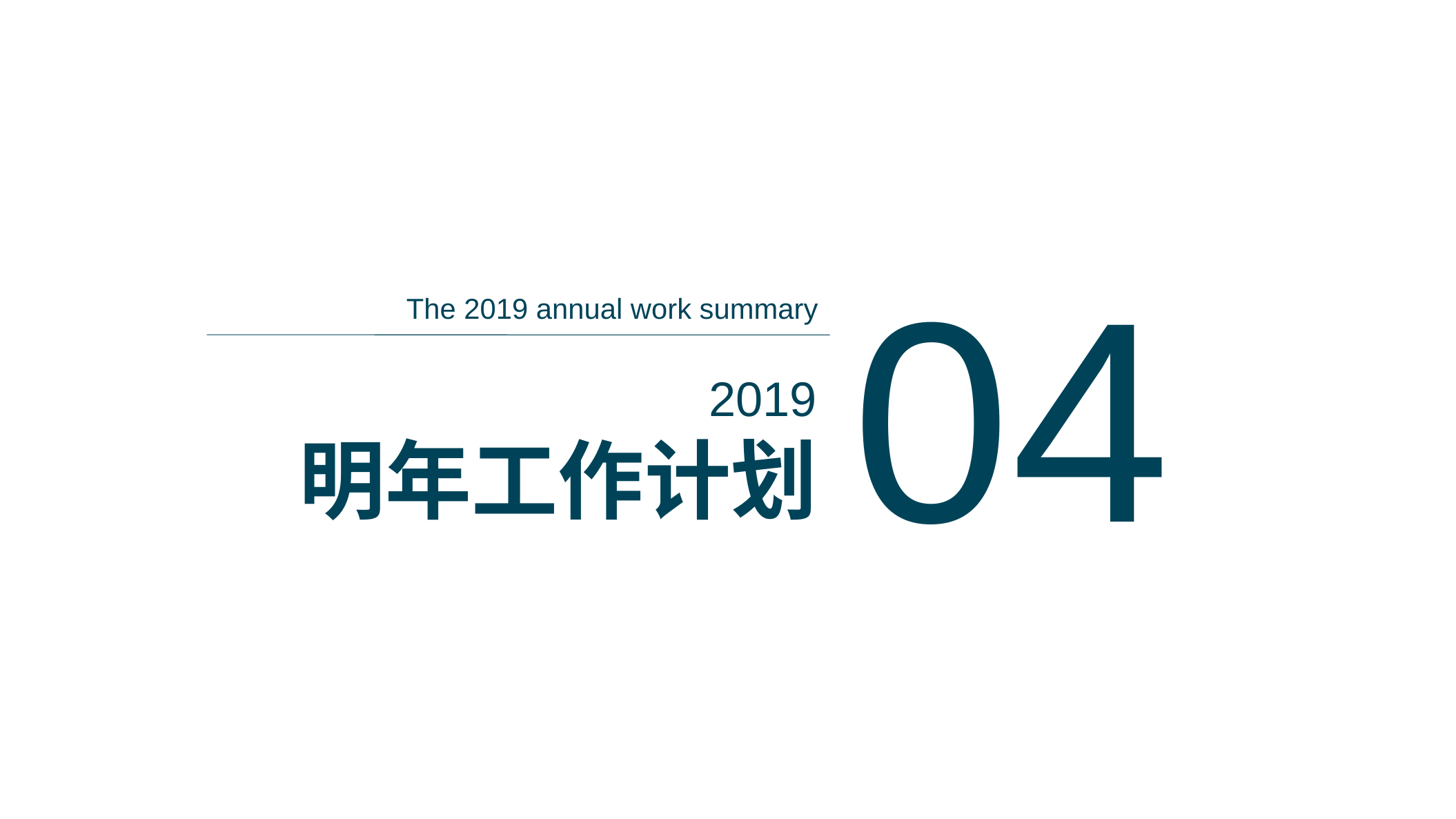

04
The 2019 annual work summary

2019
明年工作计划